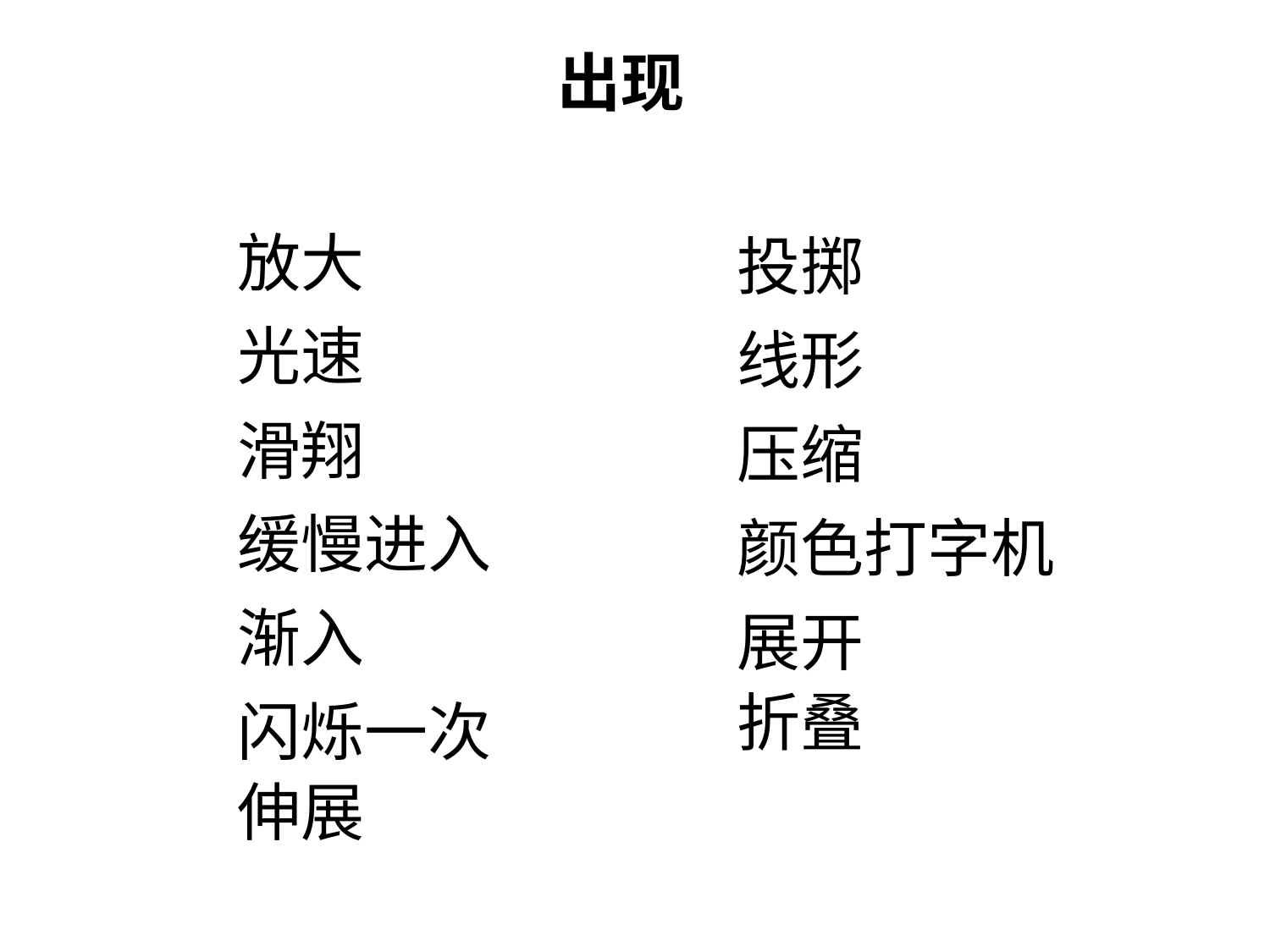

出现
放大
投掷
光速
线形
滑翔
压缩
缓慢进入
颜色打字机
渐入
展开
折叠
闪烁一次
伸展